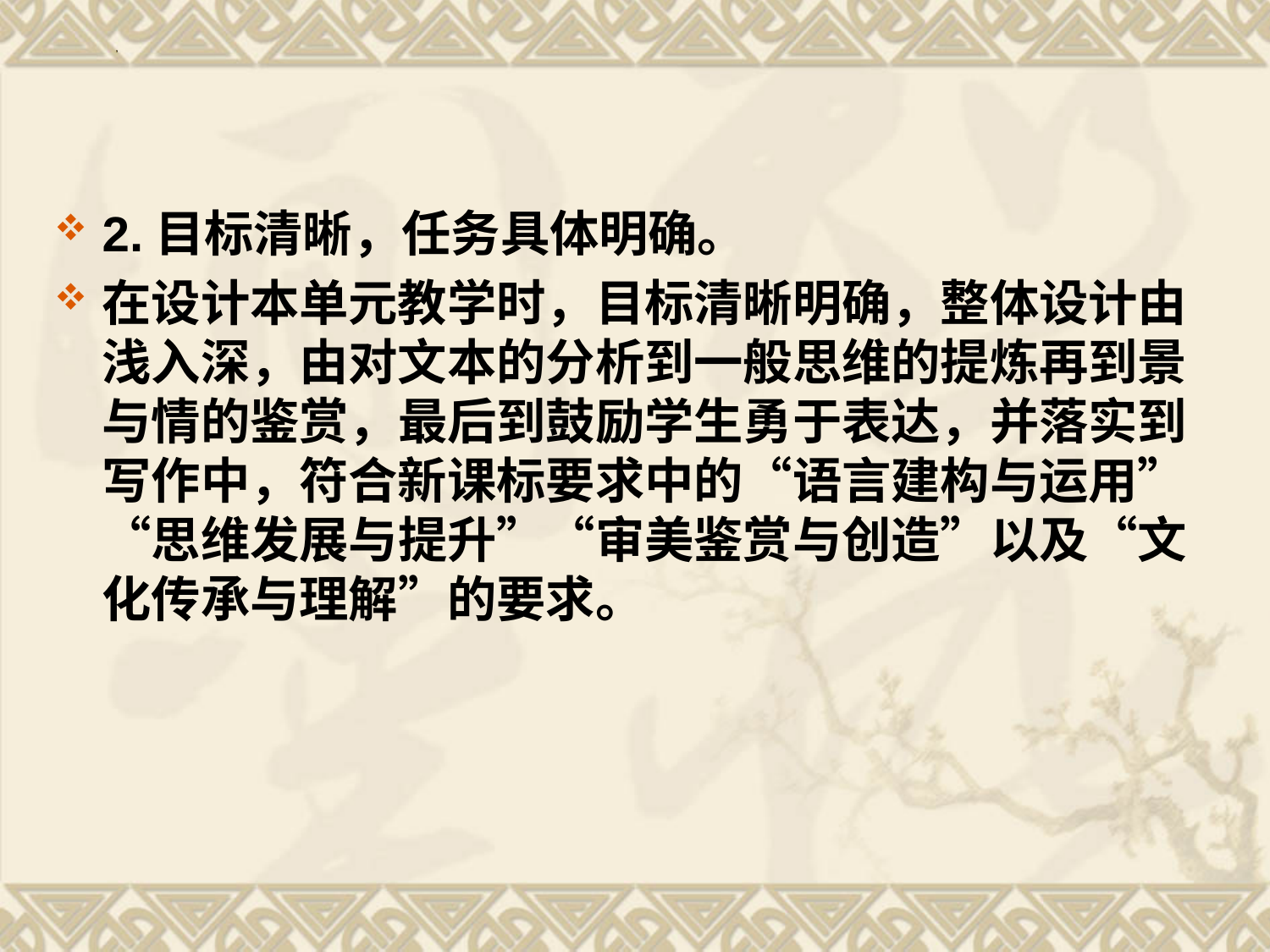

2.目标清晰，任务具体明确。
在设计本单元教学时，目标清晰明确，整体设计由浅入深，由对文本的分析到一般思维的提炼再到景与情的鉴赏，最后到鼓励学生勇于表达，并落实到写作中，符合新课标要求中的“语言建构与运用”“思维发展与提升”“审美鉴赏与创造”以及“文化传承与理解”的要求。